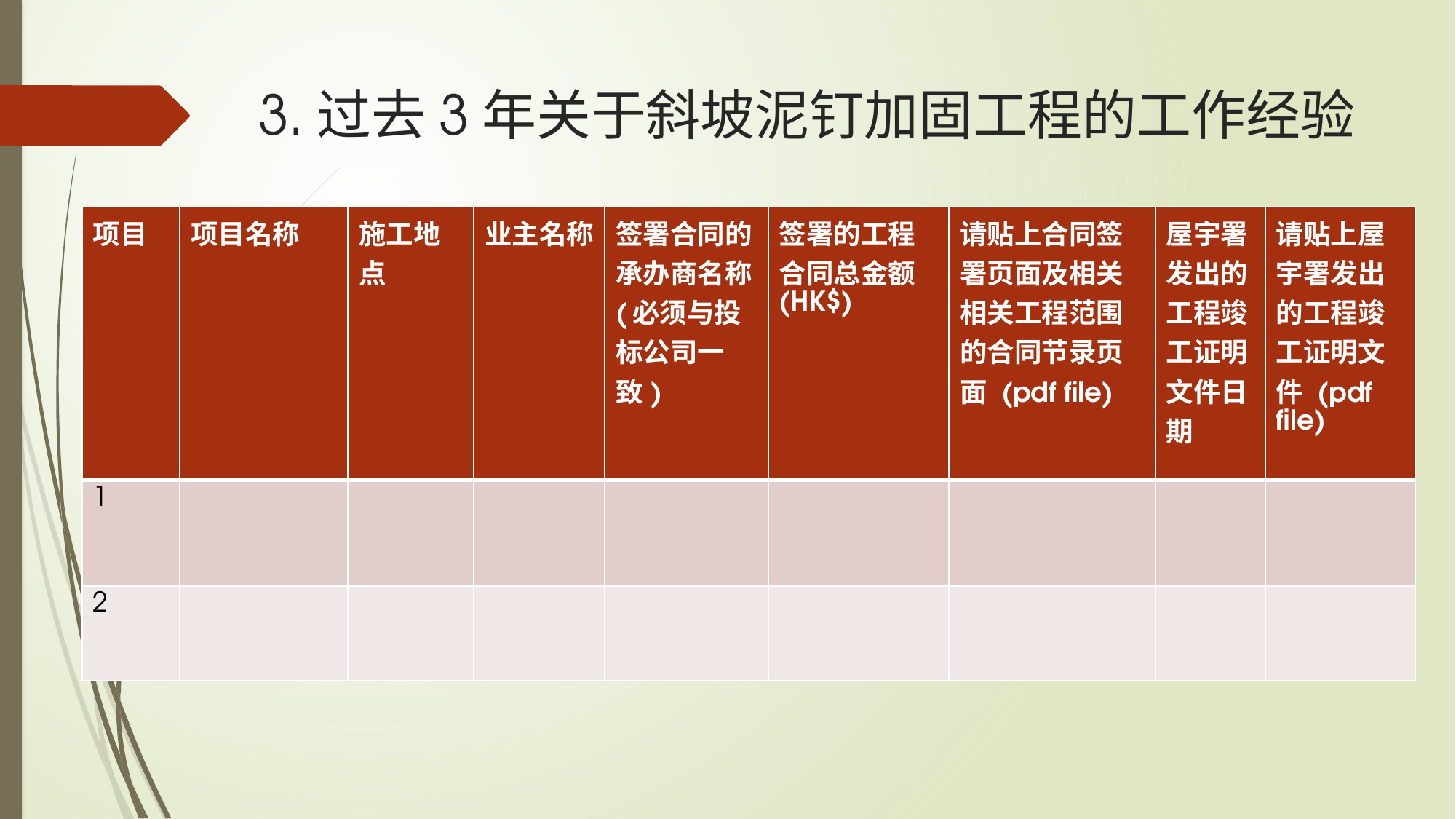

# 3.过去3年关于斜坡泥钉加固工程的工作经验
| 项目 | 项目名称 | 施工地点 | 业主名称 | 签署合同的承办商名称 (必须与投标公司一致) | 签署的工程合同总金额 (HK$) | 请贴上合同签署页面及相关相关工程范围的合同节录页面 (pdf file) | 屋宇署发出的工程竣工证明文件日期 | 请贴上屋宇署发出的工程竣工证明文件 (pdf file) |
| --- | --- | --- | --- | --- | --- | --- | --- | --- |
| 1 |  |  |  |  |  |  |  |  |
| 2 |  |  |  |  |  |  |  |  |